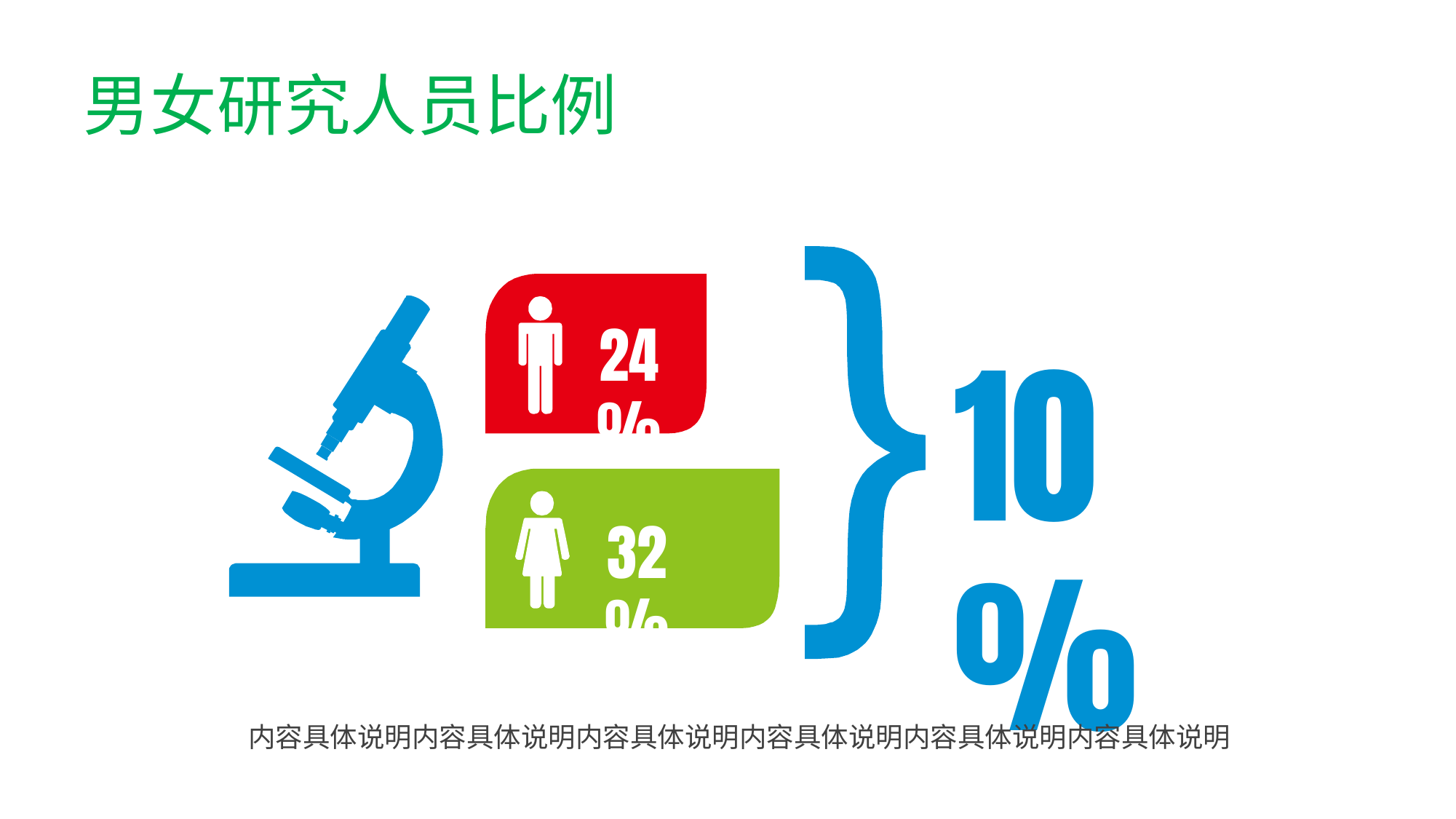

# 男女研究人员比例

24%
10%

32%
内容具体说明内容具体说明内容具体说明内容具体说明内容具体说明内容具体说明